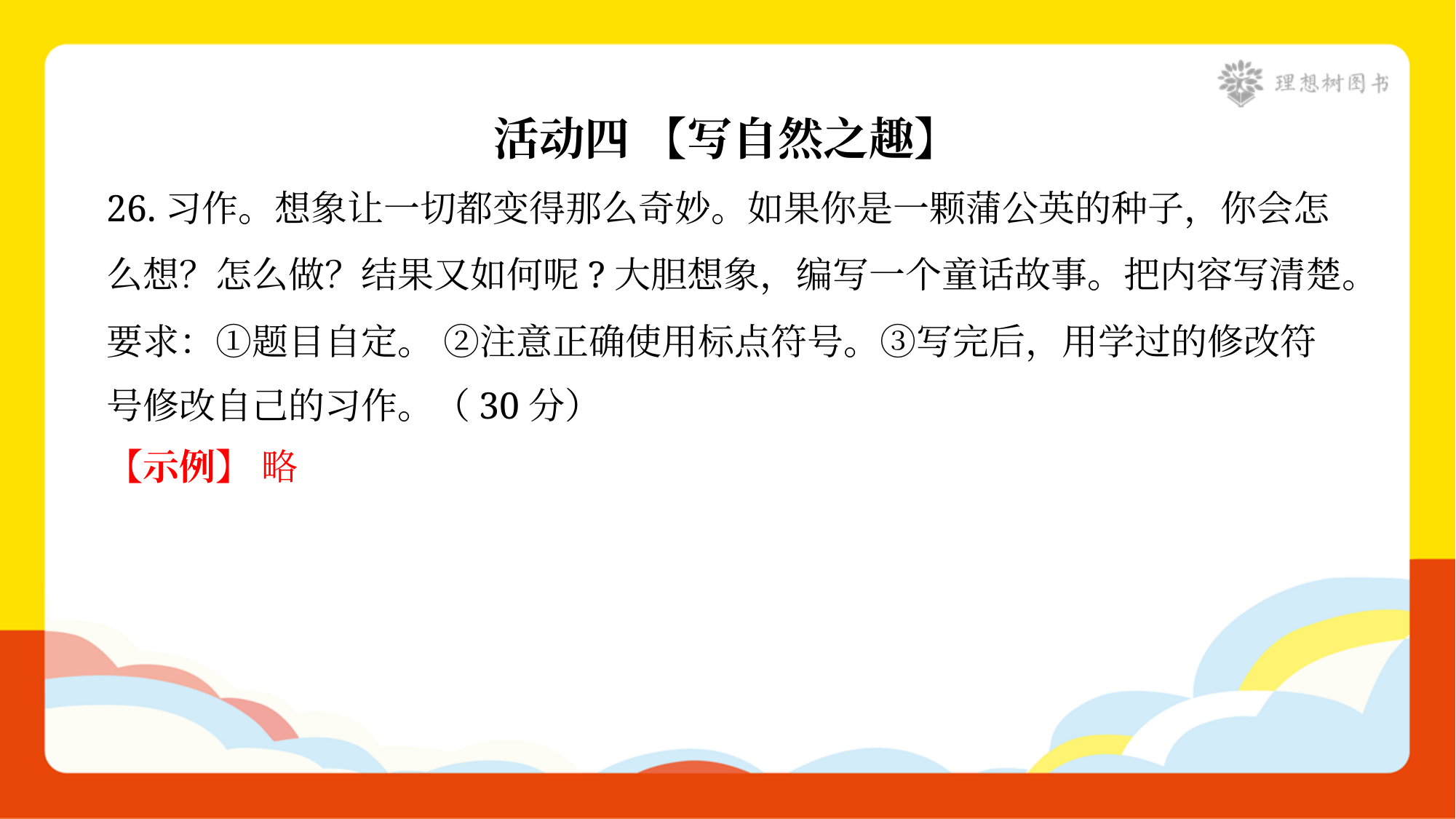

活动四 【写自然之趣】
26.习作。想象让一切都变得那么奇妙。如果你是一颗蒲公英的种子，你会怎
么想？怎么做？结果又如何呢?大胆想象，编写一个童话故事。把内容写清楚。
要求：①题目自定。 ②注意正确使用标点符号。③写完后，用学过的修改符
号修改自己的习作。（30分）
【示例】 略